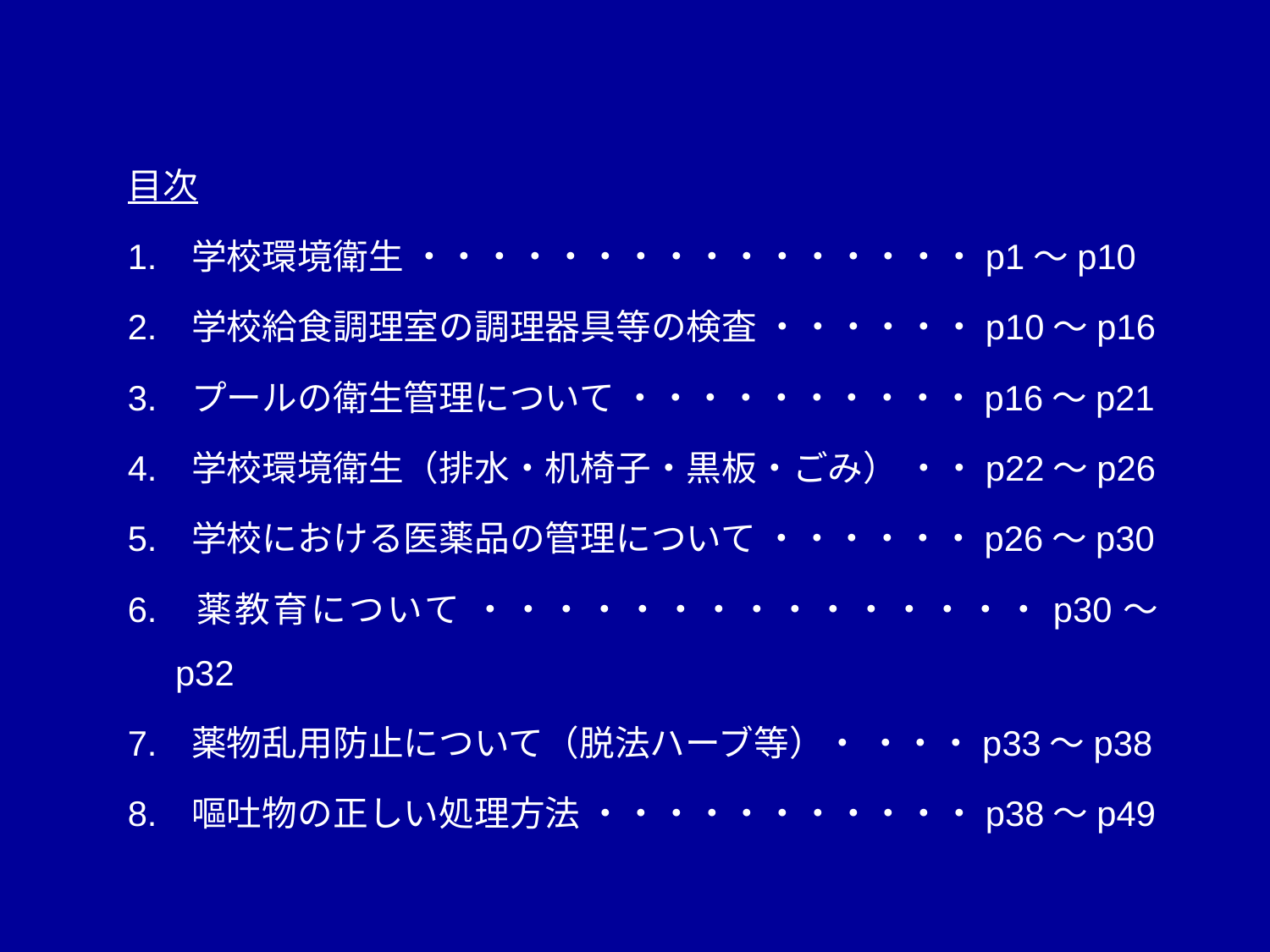

目次
 学校環境衛生 ・・・・・・・・・・・・・・・・p1～p10
 学校給食調理室の調理器具等の検査 ・・・・・・p10～p16
 プールの衛生管理について ・・・・・・・・・・p16～p21
 学校環境衛生（排水・机椅子・黒板・ごみ） ・・p22～p26
 学校における医薬品の管理について ・・・・・・p26～p30
 薬教育について ・・・・・・・・・・・・・・・p30～p32
 薬物乱用防止について（脱法ハーブ等）・ ・・・p33～p38
 嘔吐物の正しい処理方法 ・・・・・・・・・・・p38～p49